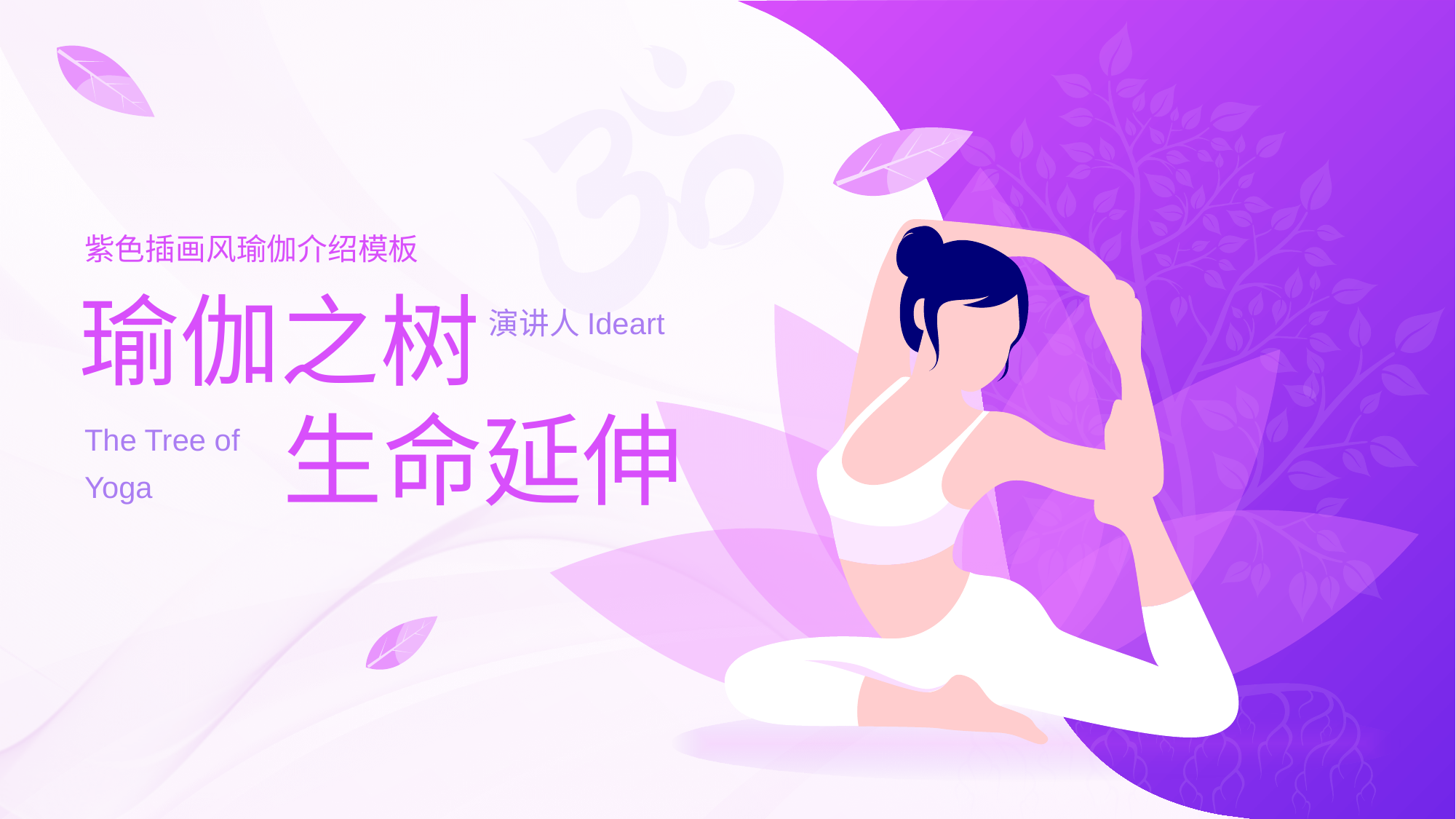

紫色插画风瑜伽介绍模板
瑜伽之树
演讲人Ideart
生命延伸
The Tree of Yoga